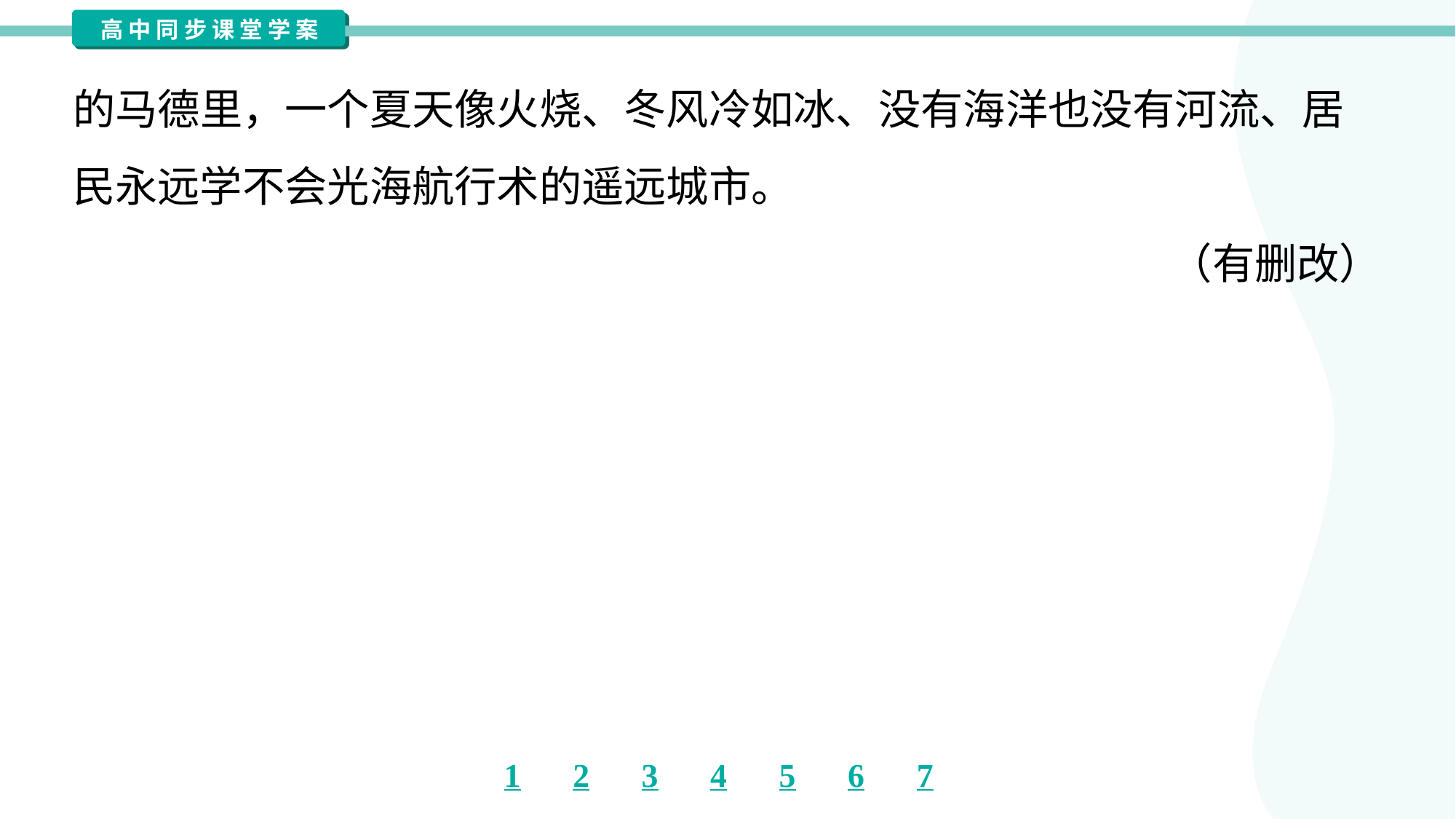

的马德里，一个夏天像火烧、冬风冷如冰、没有海洋也没有河流、居
民永远学不会光海航行术的遥远城市。
（有删改）